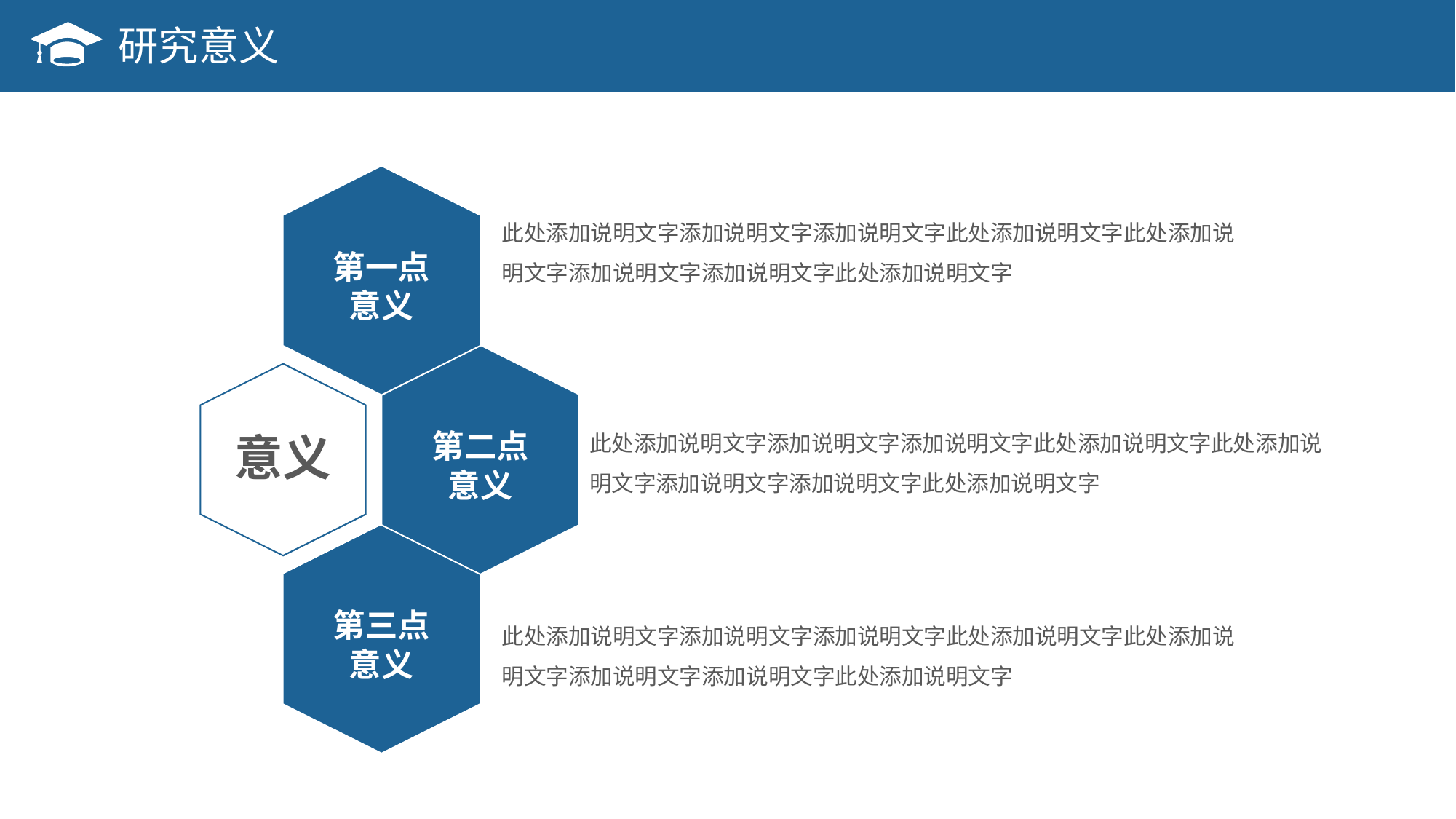

研究意义

第一点
意义
此处添加说明文字添加说明文字添加说明文字此处添加说明文字此处添加说明文字添加说明文字添加说明文字此处添加说明文字

第二点
意义

此处添加说明文字添加说明文字添加说明文字此处添加说明文字此处添加说明文字添加说明文字添加说明文字此处添加说明文字
意义

第三点
意义
此处添加说明文字添加说明文字添加说明文字此处添加说明文字此处添加说明文字添加说明文字添加说明文字此处添加说明文字